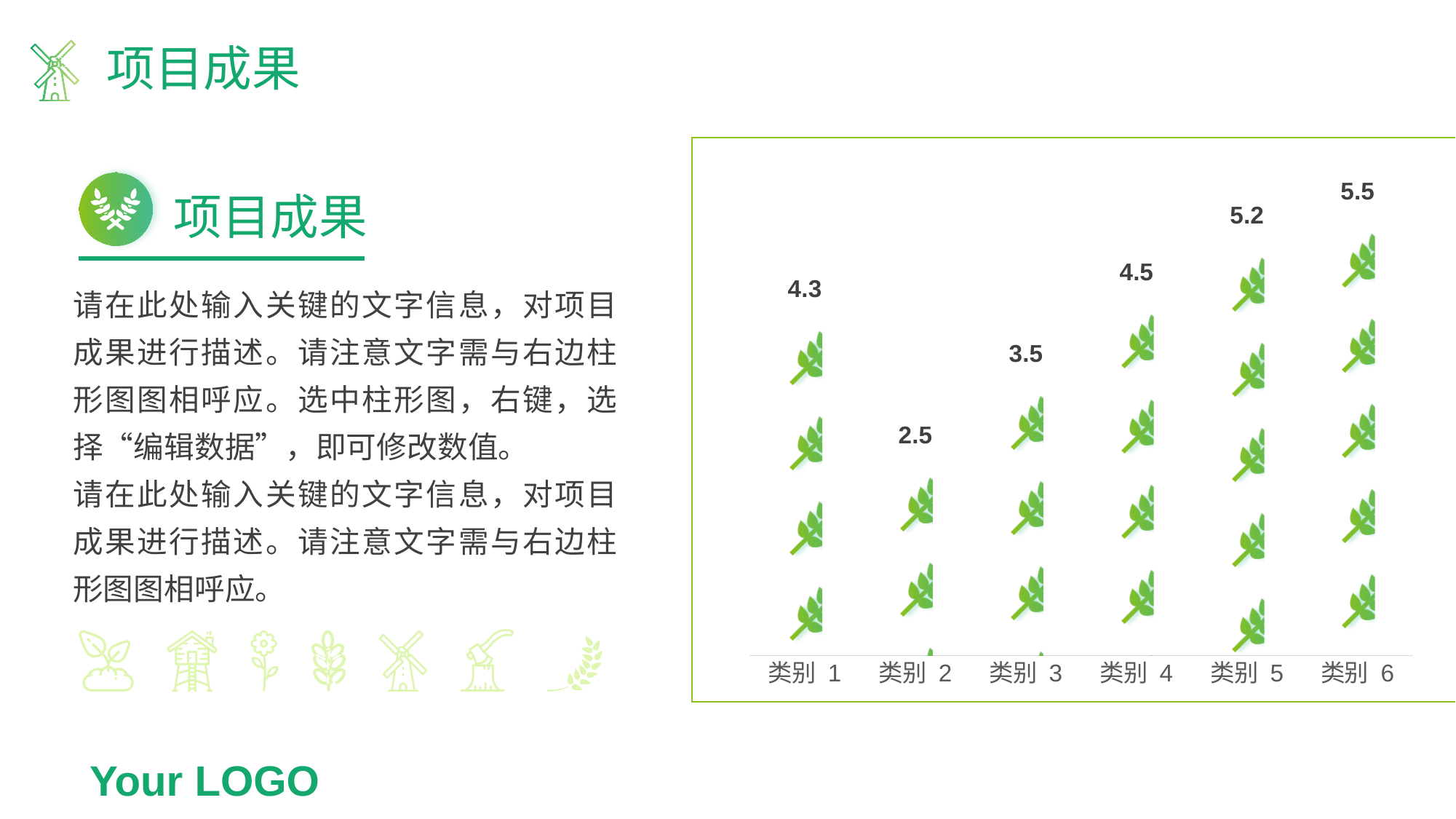

项目成果

### Chart

| Category | 系列 1 |
|---|---|
| 类别 1 | 4.3 |
| 类别 2 | 2.5 |
| 类别 3 | 3.5 |
| 类别 4 | 4.5 |
| 类别 5 | 5.2 |
| 类别 6 | 5.5 |
项目成果

请在此处输入关键的文字信息，对项目成果进行描述。请注意文字需与右边柱形图图相呼应。选中柱形图，右键，选择“编辑数据”，即可修改数值。
请在此处输入关键的文字信息，对项目成果进行描述。请注意文字需与右边柱形图图相呼应。

Your LOGO